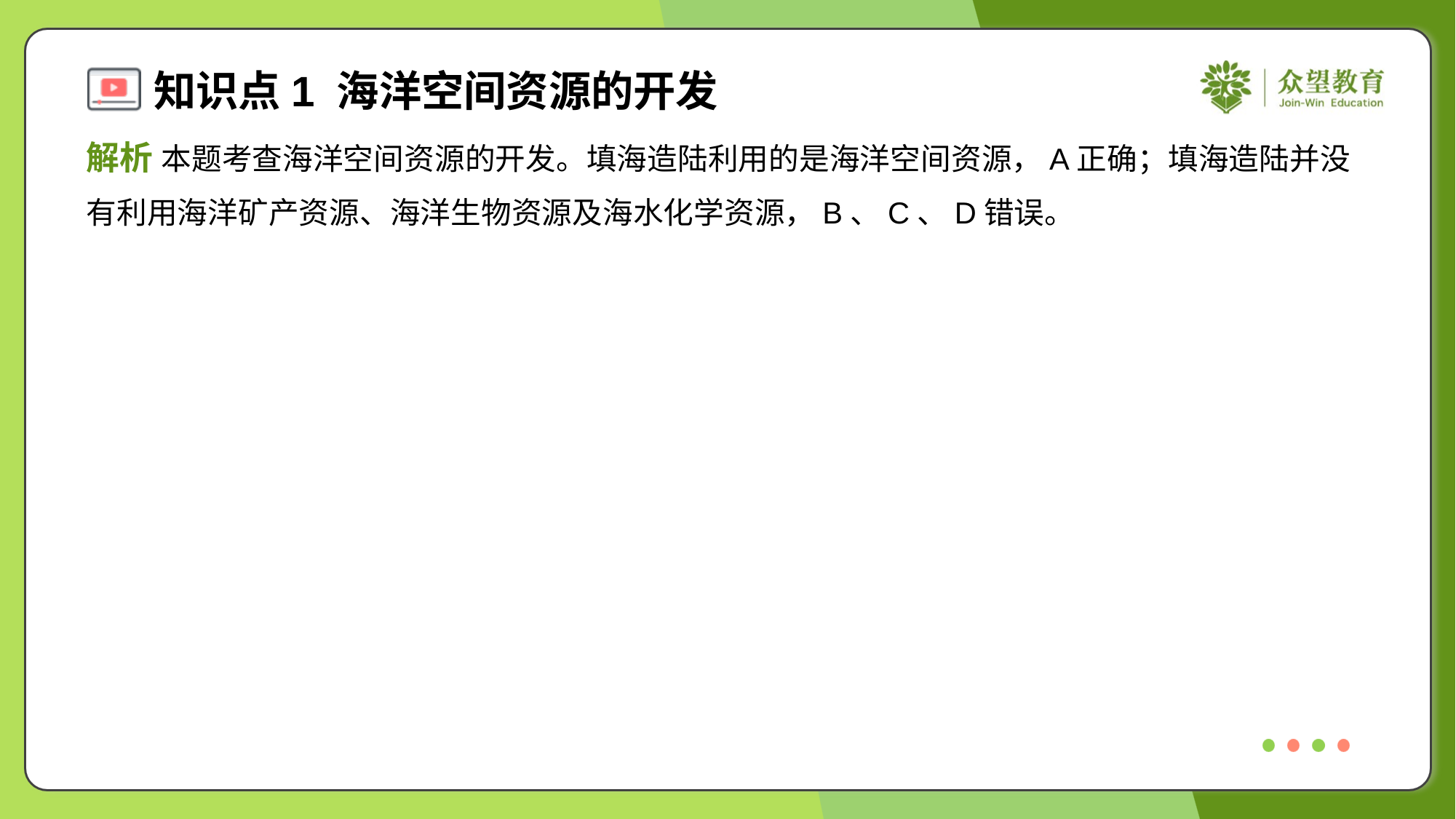

解析 本题考查海洋空间资源的开发。填海造陆利用的是海洋空间资源，A正确；填海造陆并没
有利用海洋矿产资源、海洋生物资源及海水化学资源，B、C、D错误。